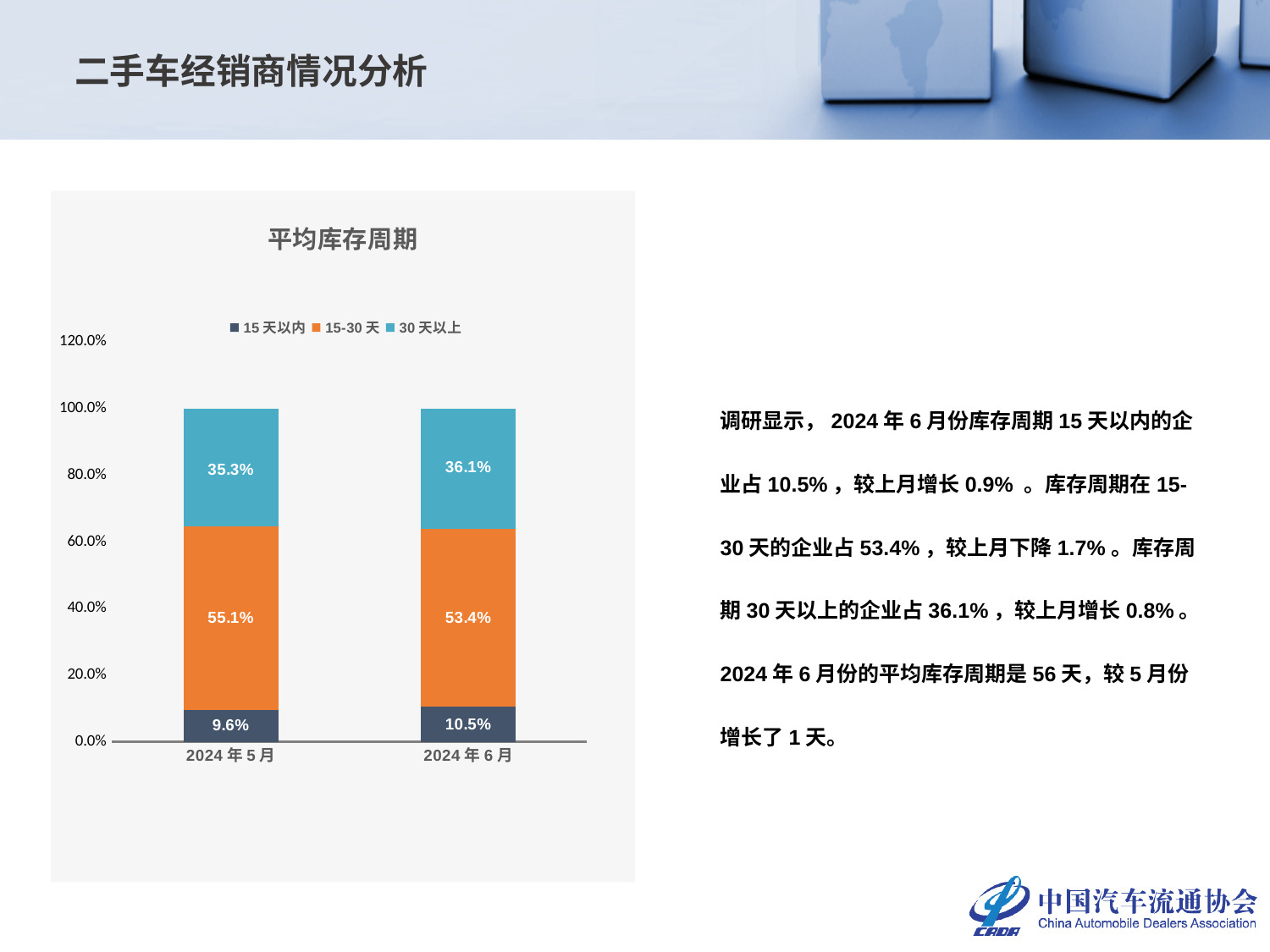

二手车经销商情况分析

### Chart: 平均库存周期

| Category | 15天以内 | 15-30天 | 30天以上 |
|---|---|---|---|
| 2024年5月 | 0.09603368213518584 | 0.5513067646639076 | 0.3526595532009066 |
| 2024年6月 | 0.10503368213518585 | 0.5343067646639076 | 0.3606595532009066 |
调研显示，2024年6月份库存周期15天以内的企业占10.5%，较上月增长0.9% 。库存周期在15-30天的企业占53.4%，较上月下降1.7%。库存周期30天以上的企业占36.1%，较上月增长0.8%。
2024年6月份的平均库存周期是56天，较5月份增长了1天。